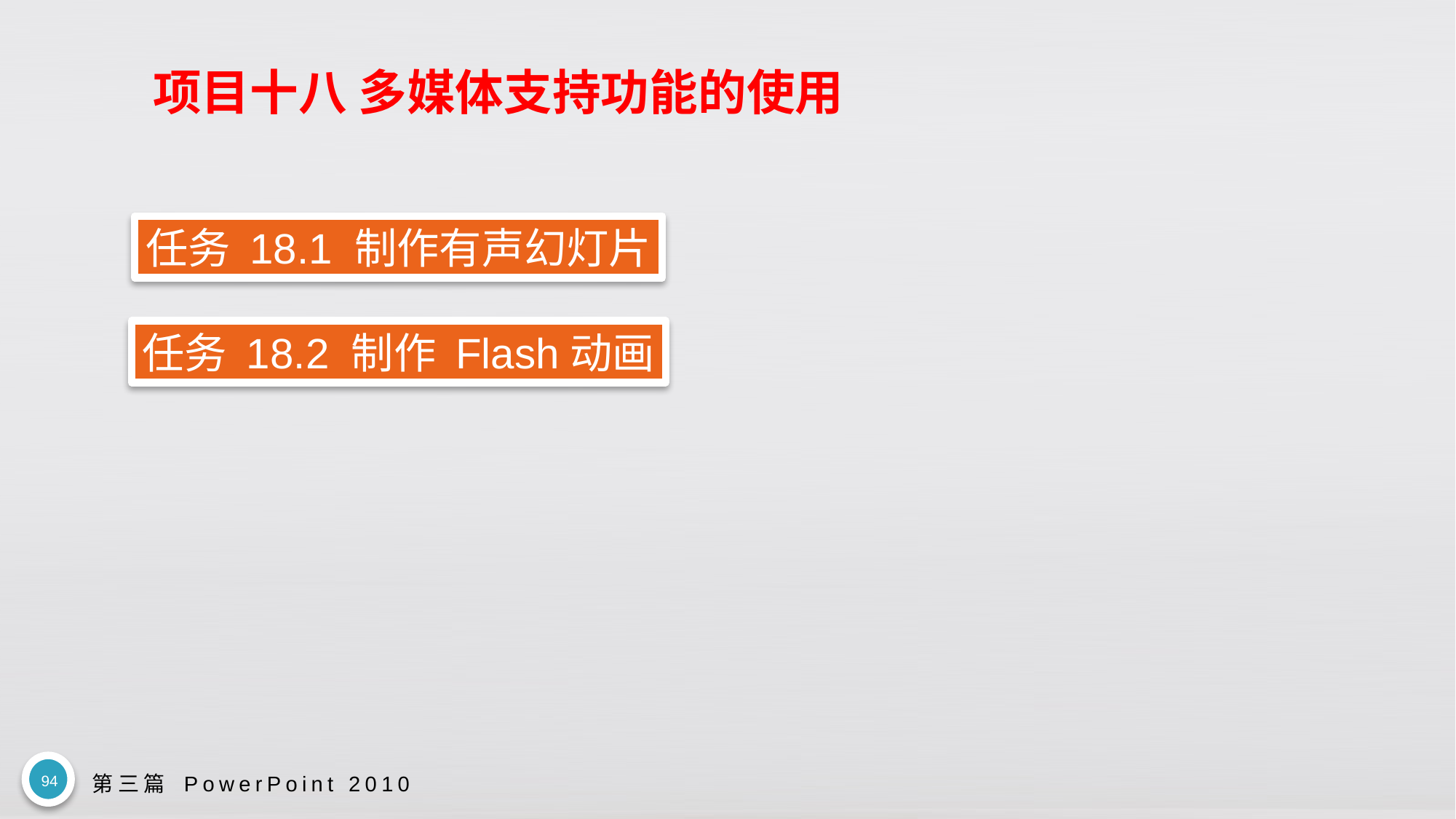

# 项目十八 多媒体支持功能的使用
任务 18.1 制作有声幻灯片
任务 18.2 制作 Flash动画
94